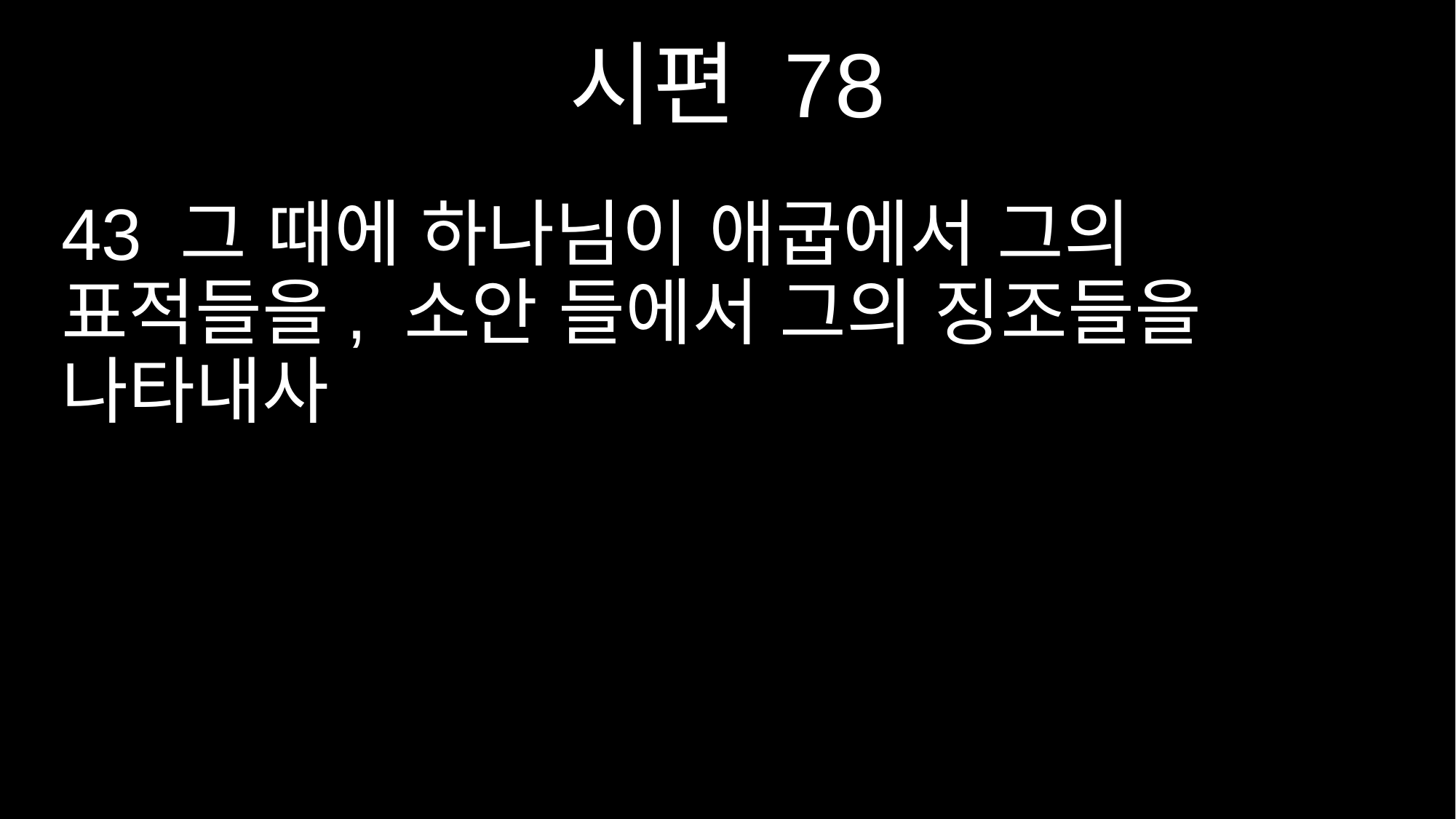

시편 78
43 그 때에 하나님이 애굽에서 그의 표적들을, 소안 들에서 그의 징조들을 나타내사